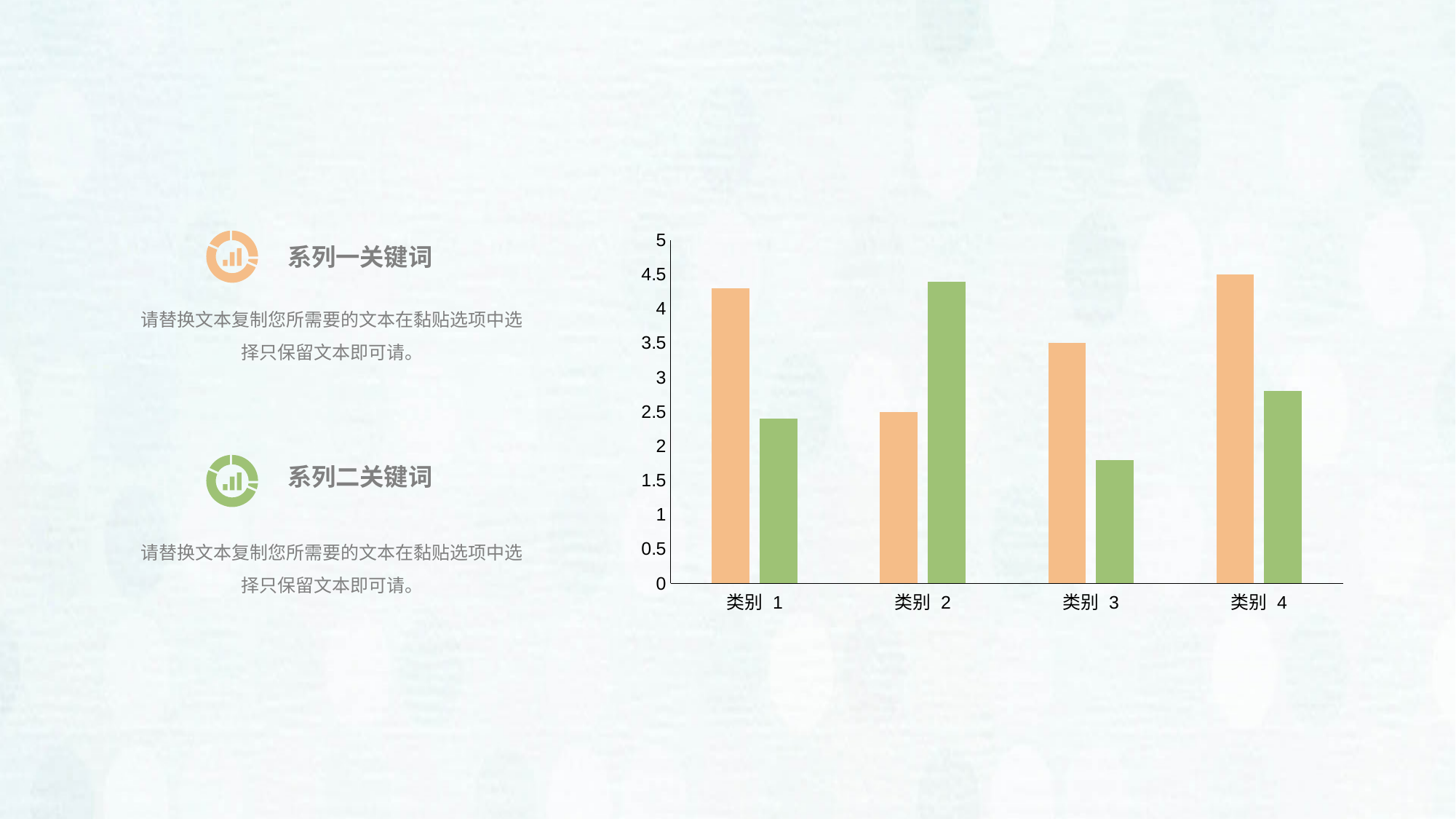

### Chart

| Category | 系列 1 | 系列 2 |
|---|---|---|
| 类别 1 | 4.3 | 2.4 |
| 类别 2 | 2.5 | 4.4 |
| 类别 3 | 3.5 | 1.8 |
| 类别 4 | 4.5 | 2.8 |
系列一关键词
请替换文本复制您所需要的文本在黏贴选项中选择只保留文本即可请。

系列二关键词
请替换文本复制您所需要的文本在黏贴选项中选择只保留文本即可请。